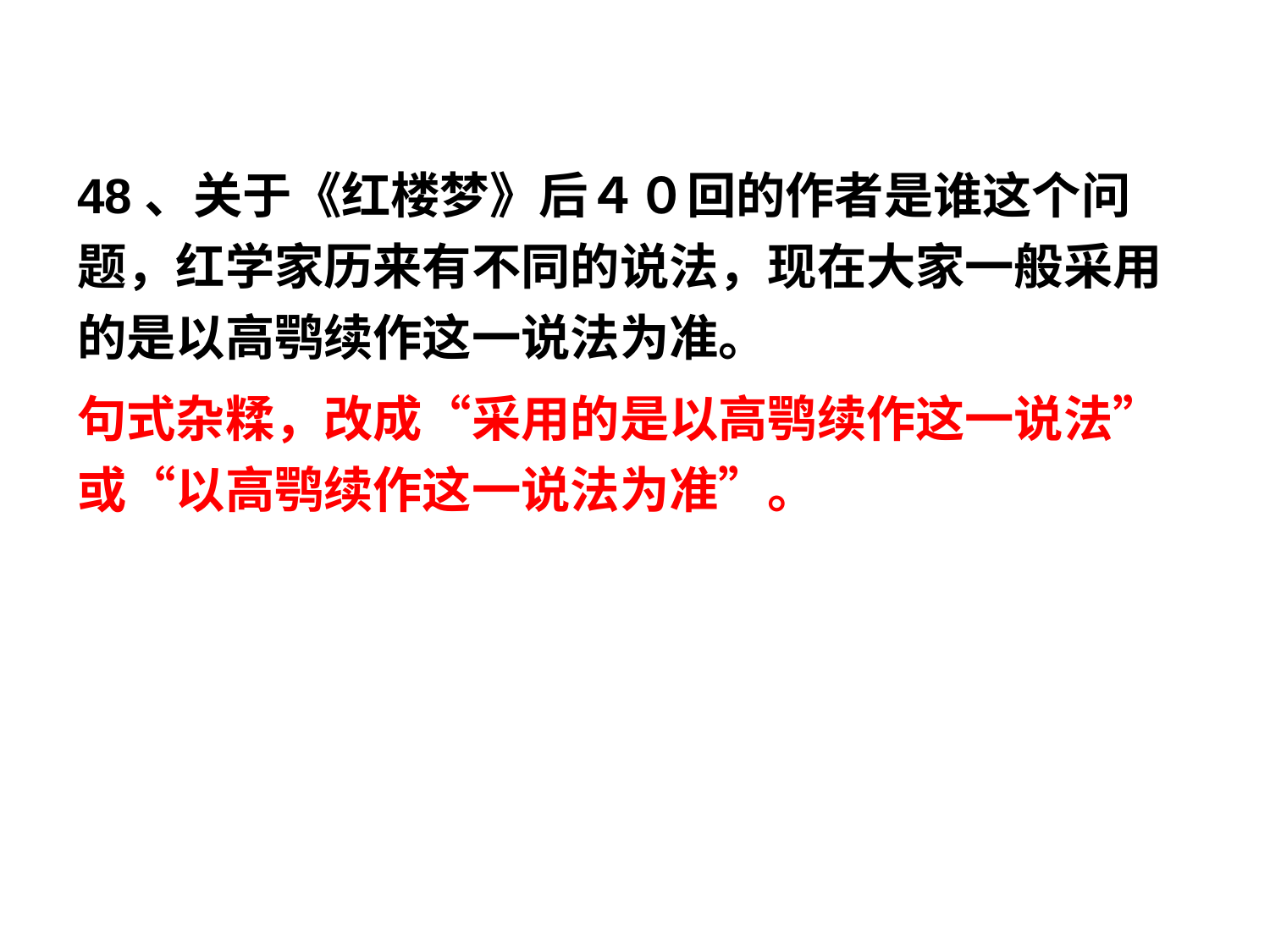

48、关于《红楼梦》后４０回的作者是谁这个问题，红学家历来有不同的说法，现在大家一般采用的是以高鹗续作这一说法为准。
句式杂糅，改成“采用的是以高鹗续作这一说法”或“以高鹗续作这一说法为准”。